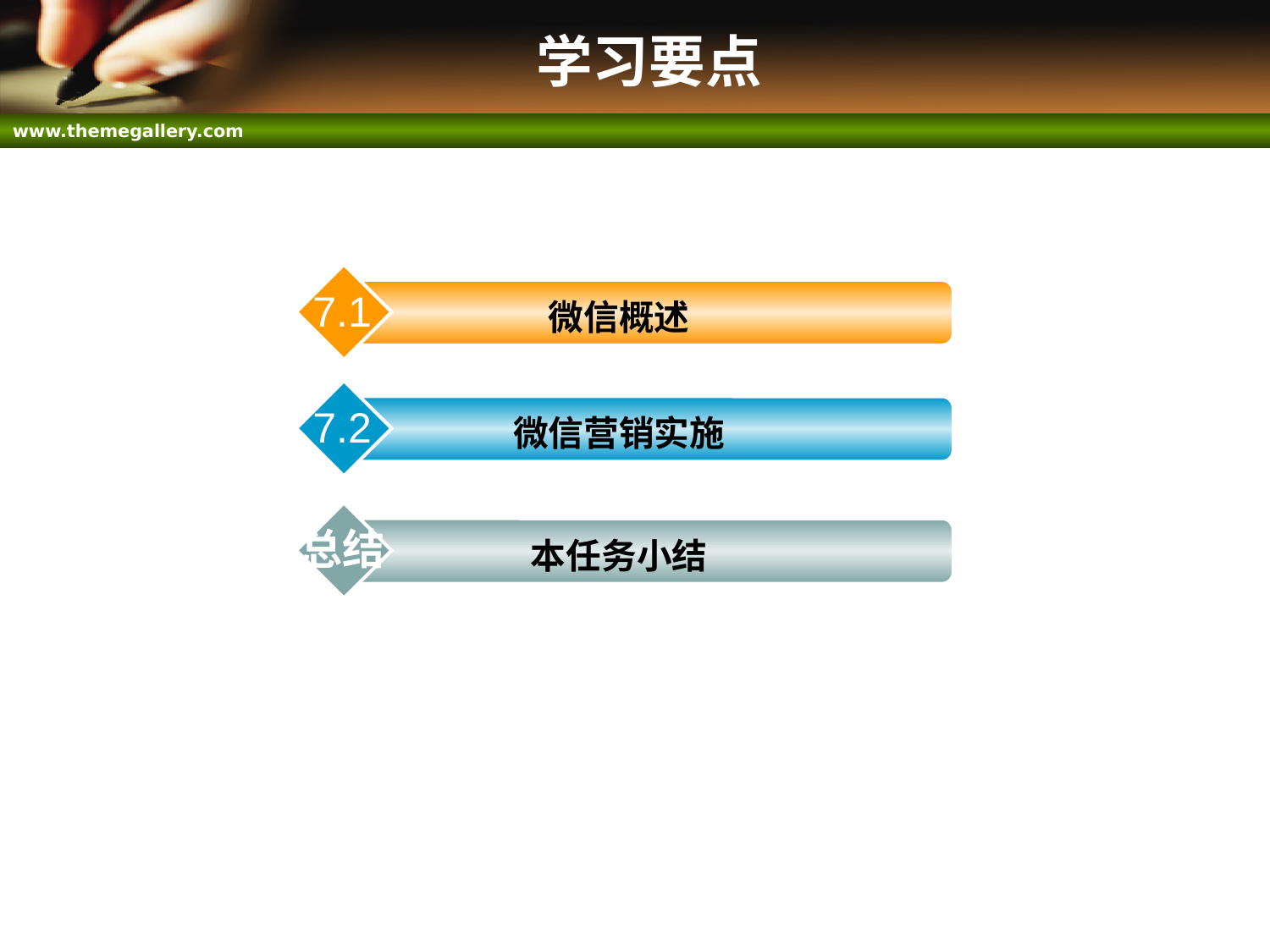

# 学习要点

7.1

微信概述

7.2

微信营销实施

总结

本任务小结